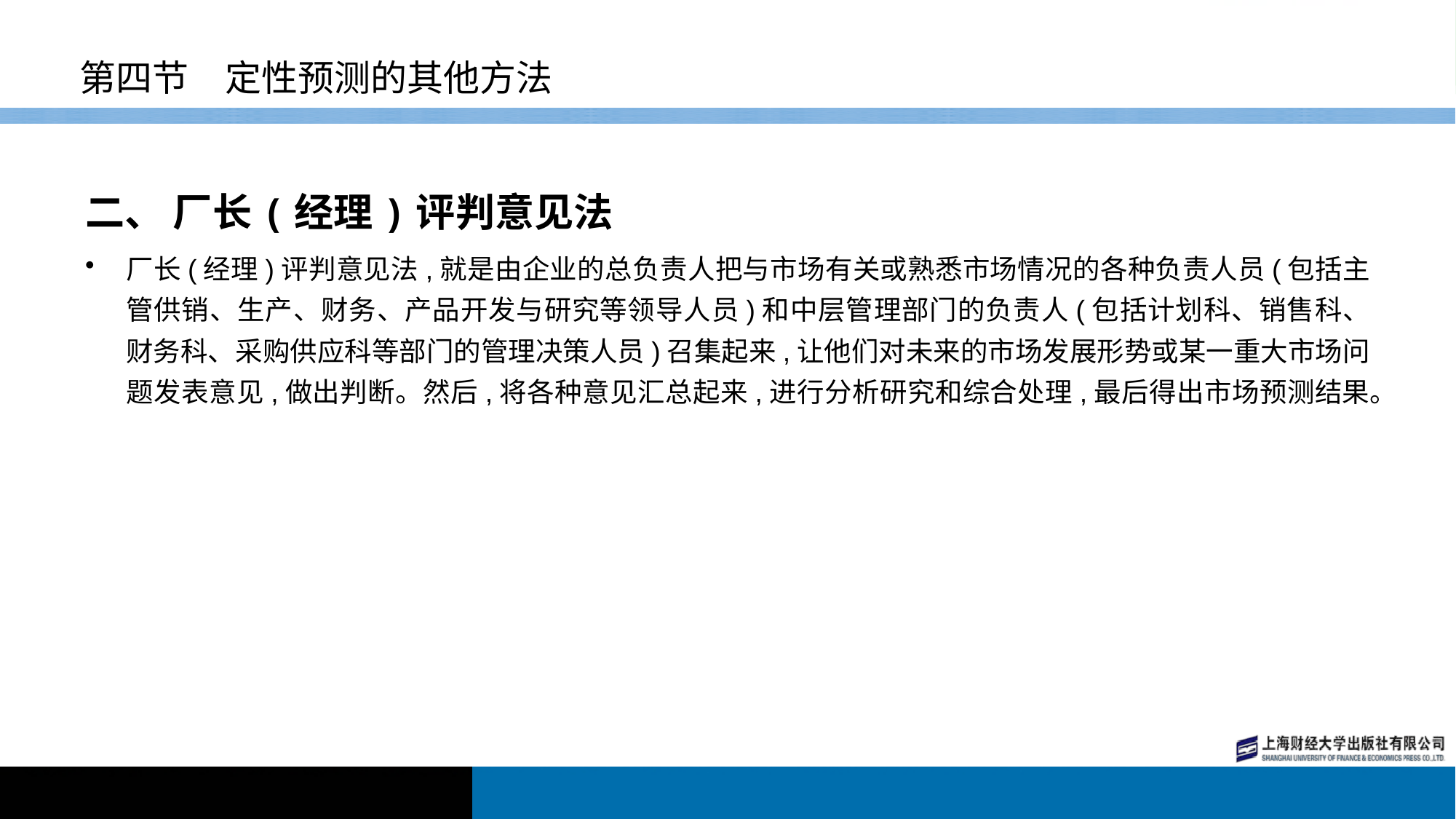

# 第四节　定性预测的其他方法
二、 厂长(经理)评判意见法
厂长(经理)评判意见法,就是由企业的总负责人把与市场有关或熟悉市场情况的各种负责人员(包括主管供销、生产、财务、产品开发与研究等领导人员)和中层管理部门的负责人(包括计划科、销售科、财务科、采购供应科等部门的管理决策人员)召集起来,让他们对未来的市场发展形势或某一重大市场问题发表意见,做出判断。然后,将各种意见汇总起来,进行分析研究和综合处理,最后得出市场预测结果。
14